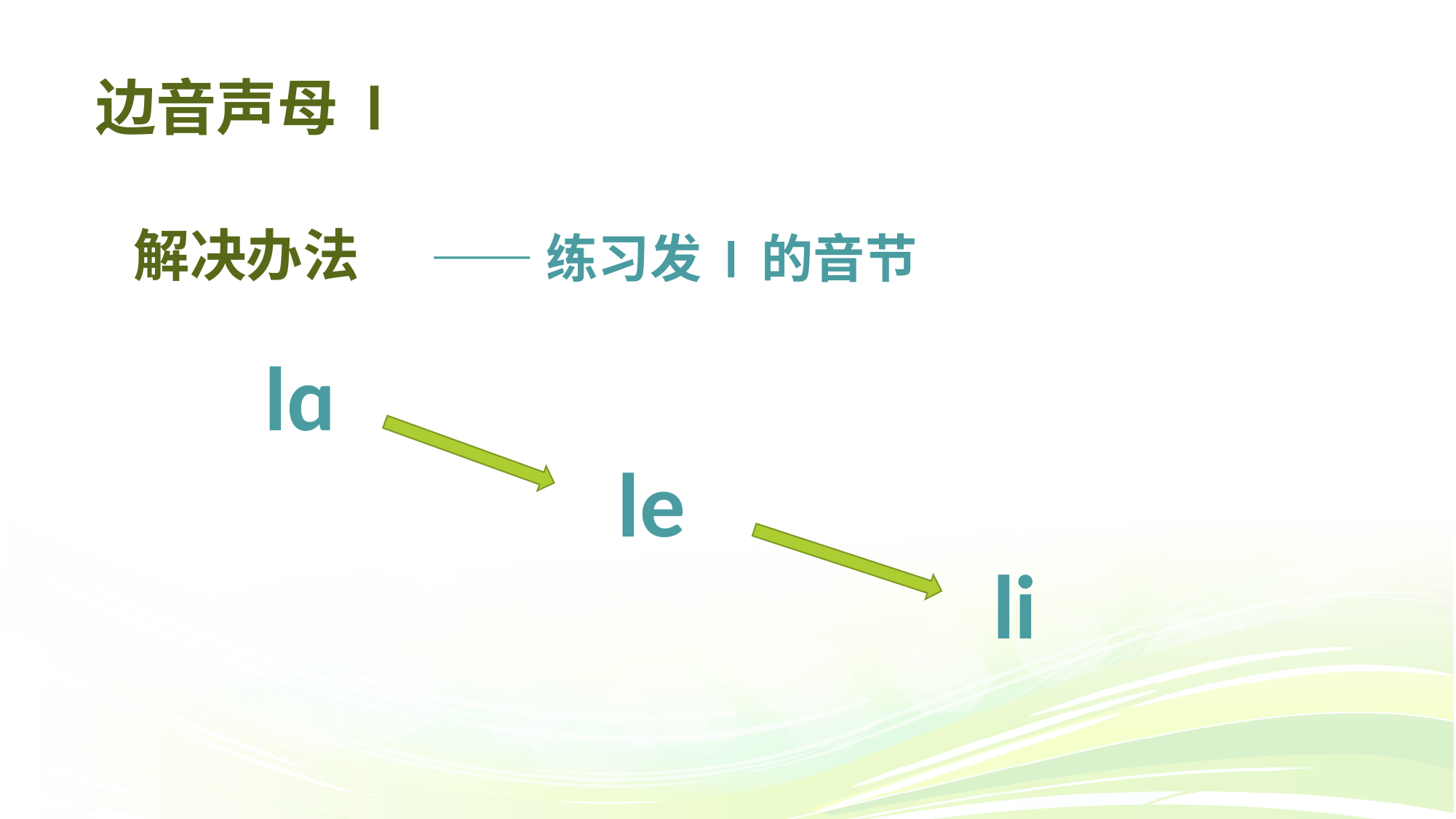

# 边音声母 l
——练习发 l 的音节
  解决办法
lɑ

le

li